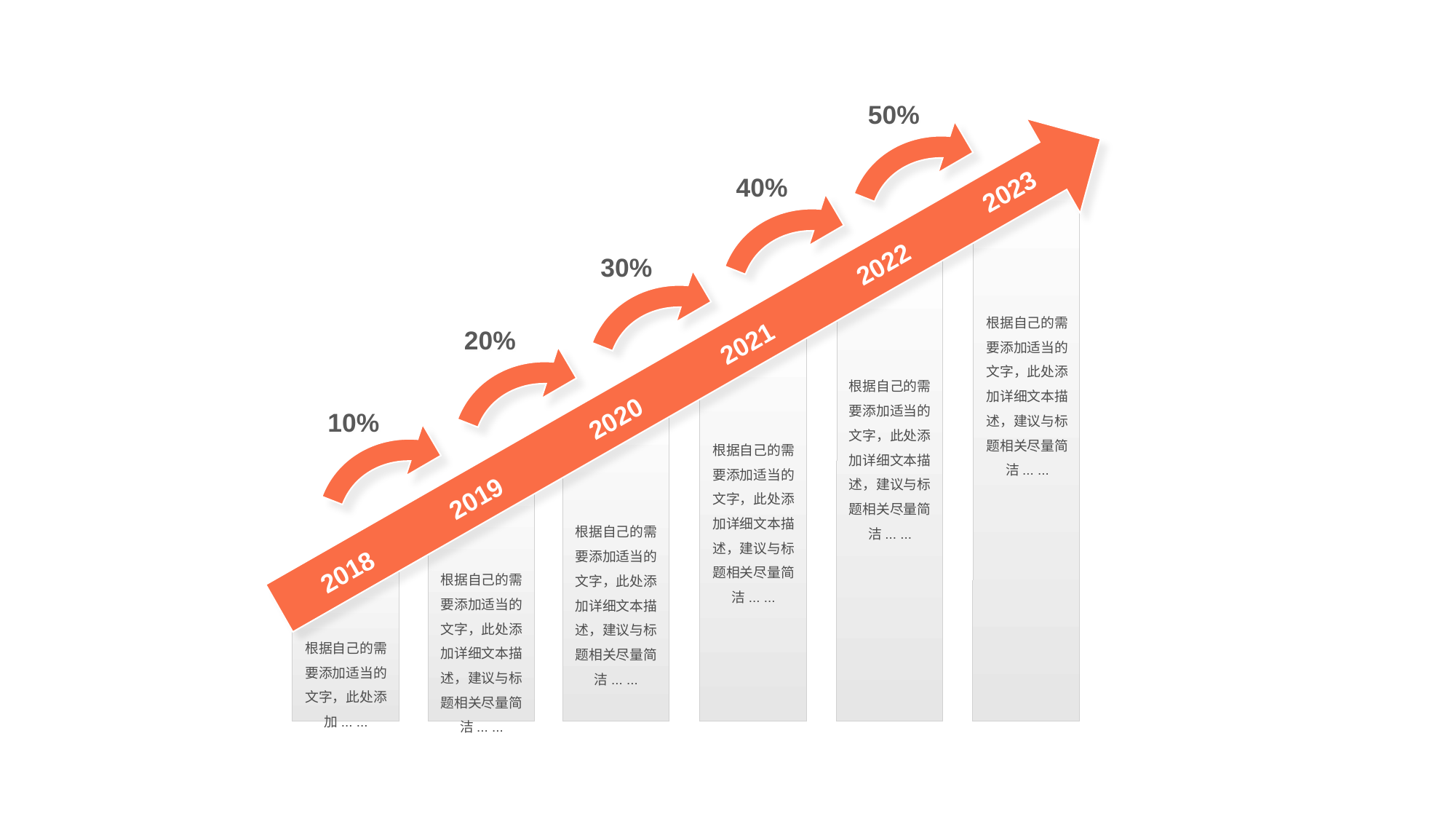

50%

40%

30%

根据自己的需要添加适当的文字，此处添加详细文本描述，建议与标题相关尽量简洁... ...

20%

2023
2022
2021
2018
2019
2020
根据自己的需要添加适当的文字，此处添加详细文本描述，建议与标题相关尽量简洁... ...

10%

根据自己的需要添加适当的文字，此处添加详细文本描述，建议与标题相关尽量简洁... ...

根据自己的需要添加适当的文字，此处添加详细文本描述，建议与标题相关尽量简洁... ...

根据自己的需要添加适当的文字，此处添加详细文本描述，建议与标题相关尽量简洁... ...
根据自己的需要添加适当的文字，此处添加... ...